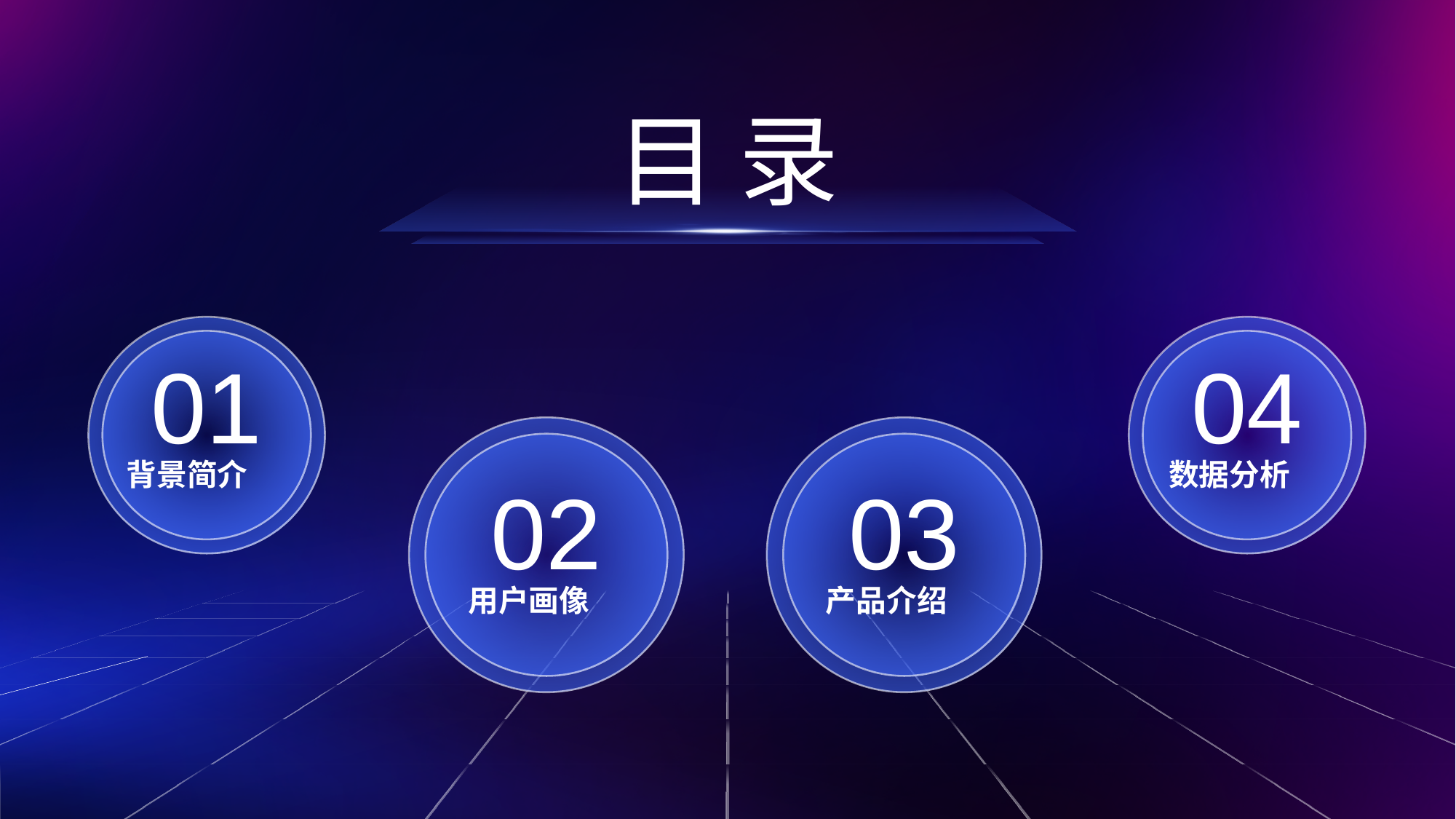

目 录
01
04
背景简介
数据分析
02
03
用户画像
产品介绍